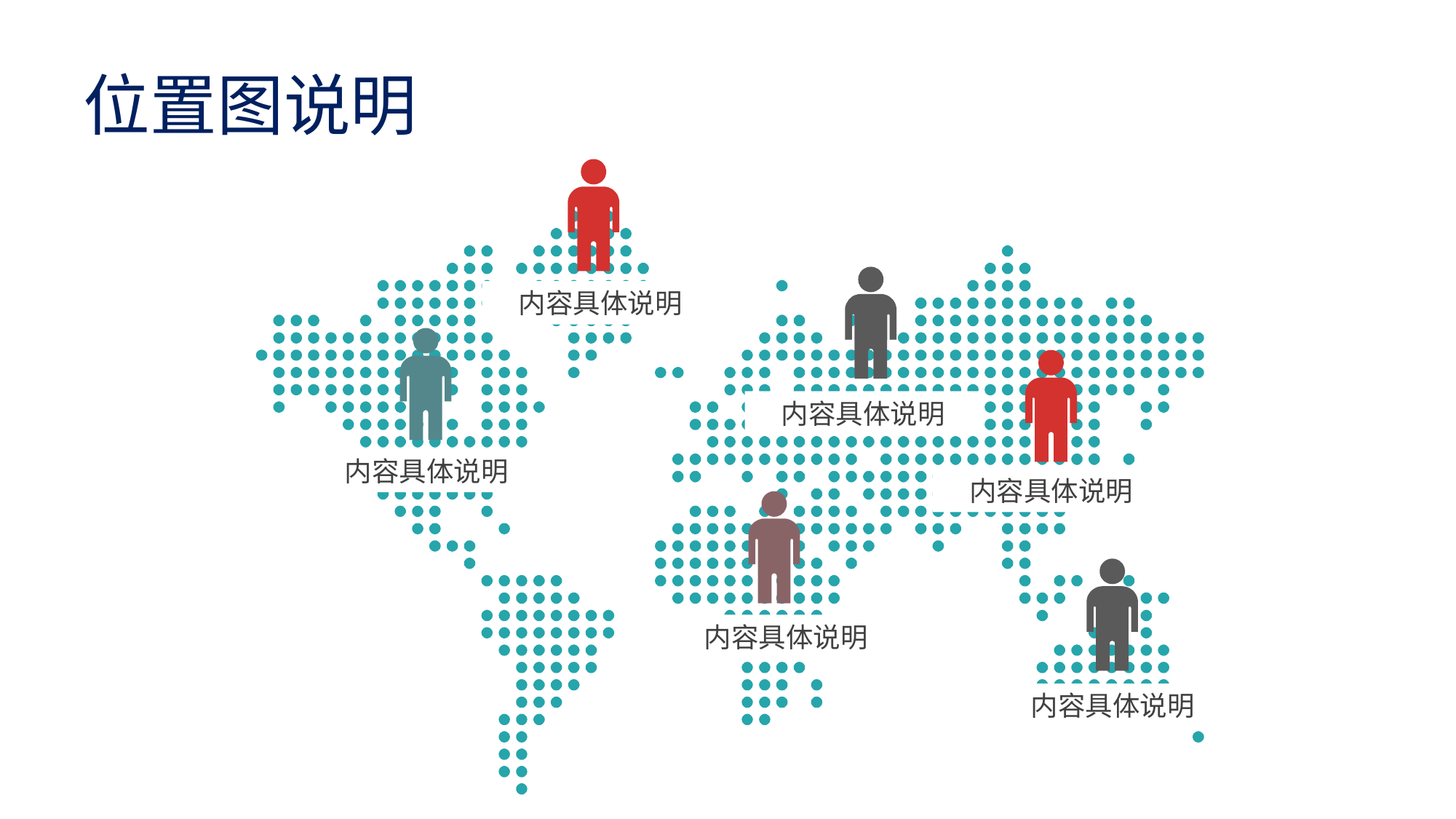

# 位置图说明

内容具体说明

内容具体说明
内容具体说明
内容具体说明

内容具体说明
内容具体说明